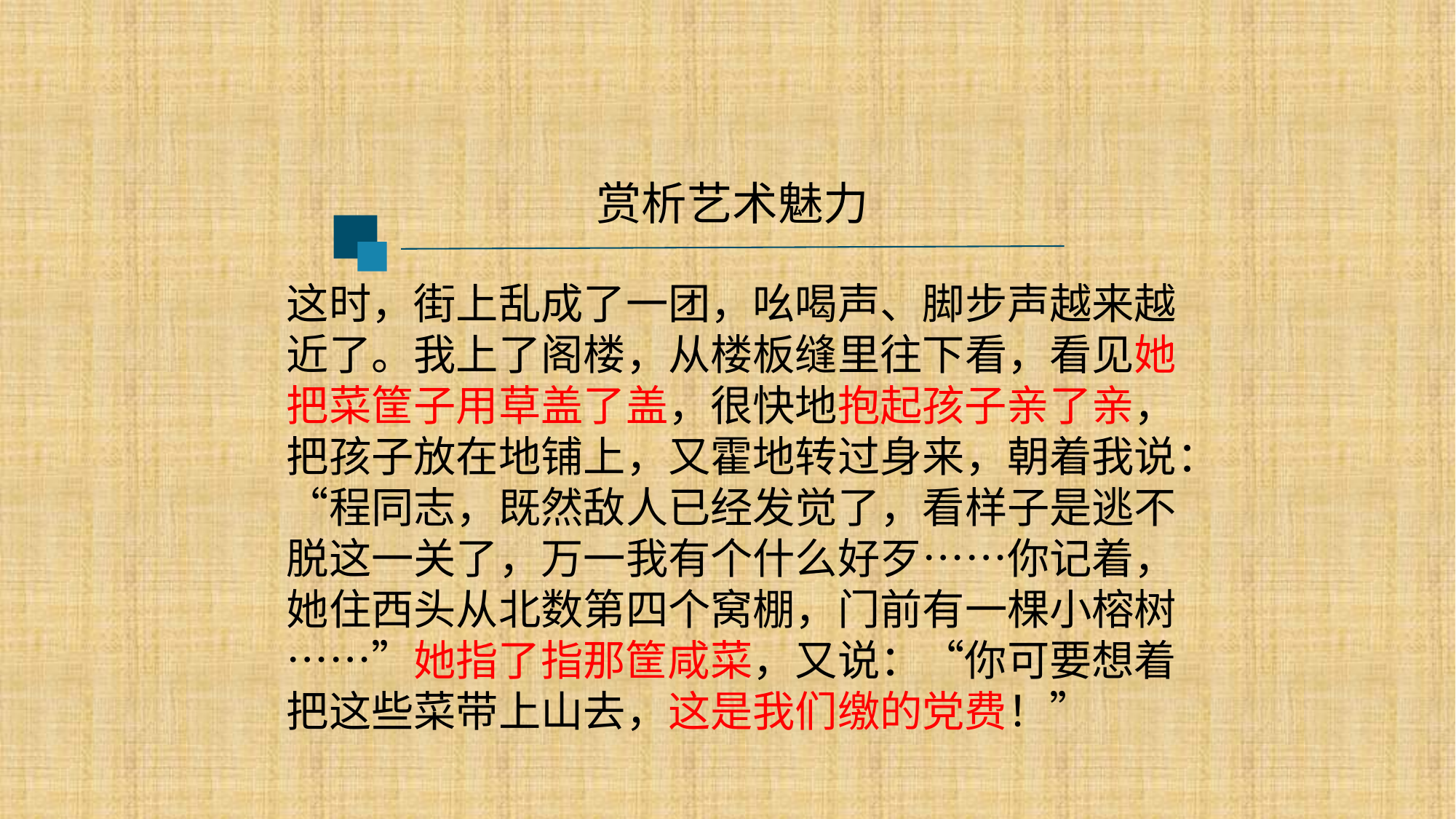

赏析艺术魅力

这时，街上乱成了一团，吆喝声、脚步声越来越近了。我上了阁楼，从楼板缝里往下看，看见她把菜筐子用草盖了盖，很快地抱起孩子亲了亲，把孩子放在地铺上，又霍地转过身来，朝着我说：“程同志，既然敌人已经发觉了，看样子是逃不脱这一关了，万一我有个什么好歹……你记着，她住西头从北数第四个窝棚，门前有一棵小榕树……”她指了指那筐咸菜，又说：“你可要想着把这些菜带上山去，这是我们缴的党费！”